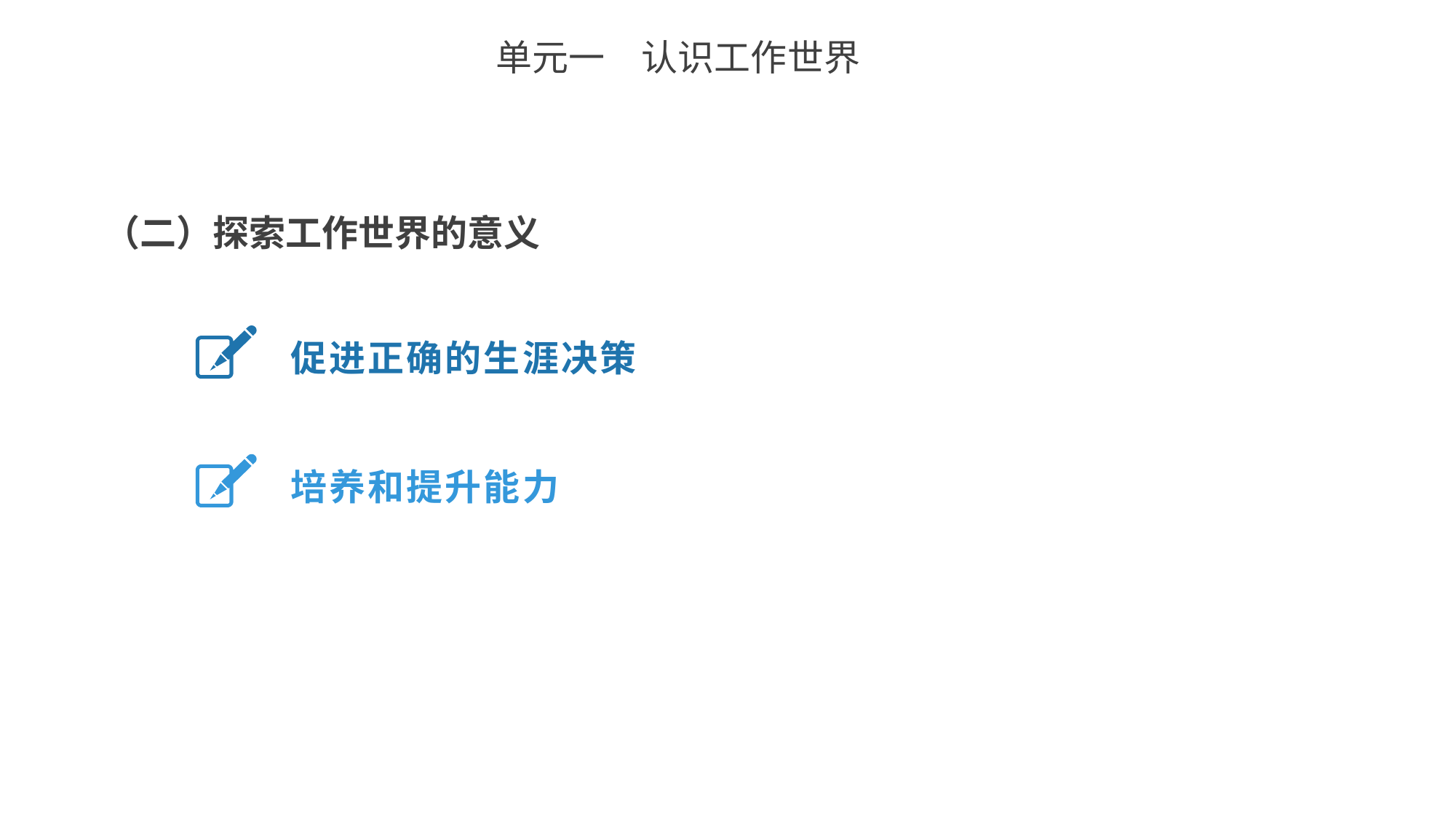

单元一　认识工作世界
（二）探索工作世界的意义

促进正确的生涯决策

培养和提升能力